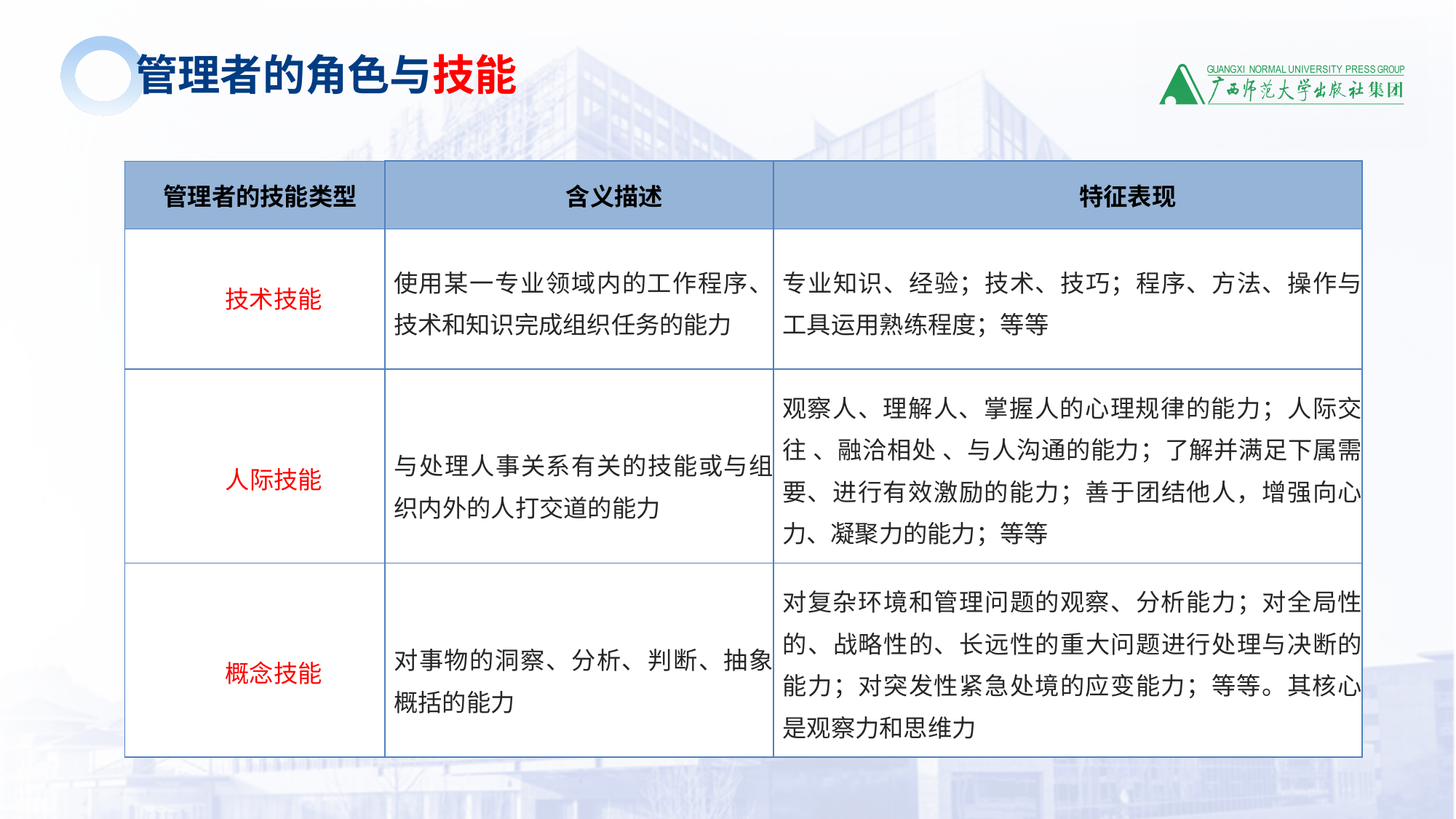

管理者的角色与技能
| 管理者的技能类型 | 含义描述 | 特征表现 |
| --- | --- | --- |
| 技术技能 | 使用某一专业领域内的工作程序、技术和知识完成组织任务的能力 | 专业知识、经验；技术、技巧；程序、方法、操作与工具运用熟练程度；等等 |
| 人际技能 | 与处理人事关系有关的技能或与组织内外的人打交道的能力 | 观察人、理解人、掌握人的心理规律的能力；人际交往 、融洽相处 、与人沟通的能力；了解并满足下属需要、进行有效激励的能力；善于团结他人，增强向心力、凝聚力的能力；等等 |
| 概念技能 | 对事物的洞察、分析、判断、抽象概括的能力 | 对复杂环境和管理问题的观察、分析能力；对全局性的、战略性的、长远性的重大问题进行处理与决断的能力；对突发性紧急处境的应变能力；等等。其核心是观察力和思维力 |